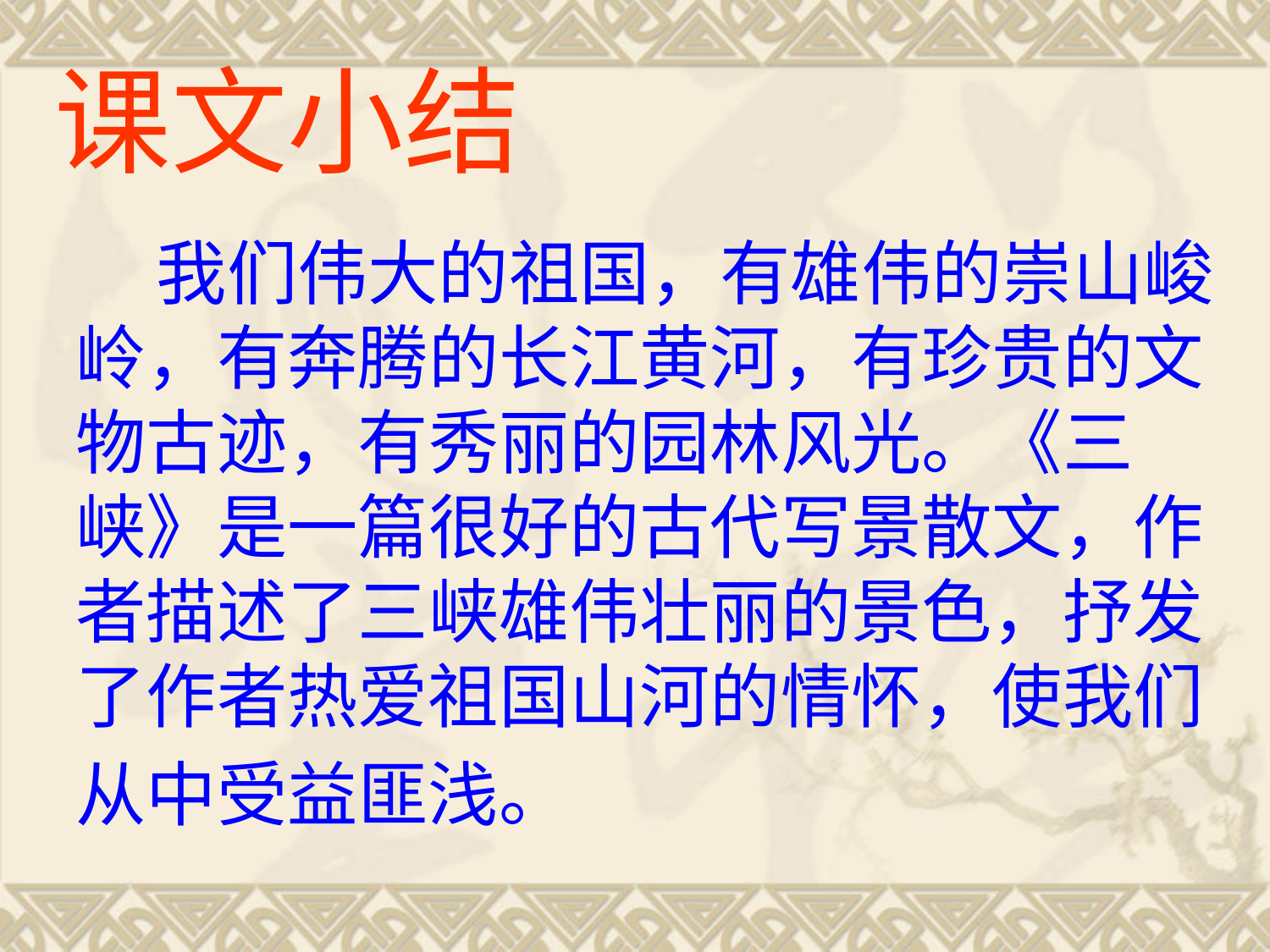

课文小结
    我们伟大的祖国，有雄伟的崇山峻岭，有奔腾的长江黄河，有珍贵的文物古迹，有秀丽的园林风光。《三峡》是一篇很好的古代写景散文，作者描述了三峡雄伟壮丽的景色，抒发了作者热爱祖国山河的情怀，使我们从中受益匪浅。